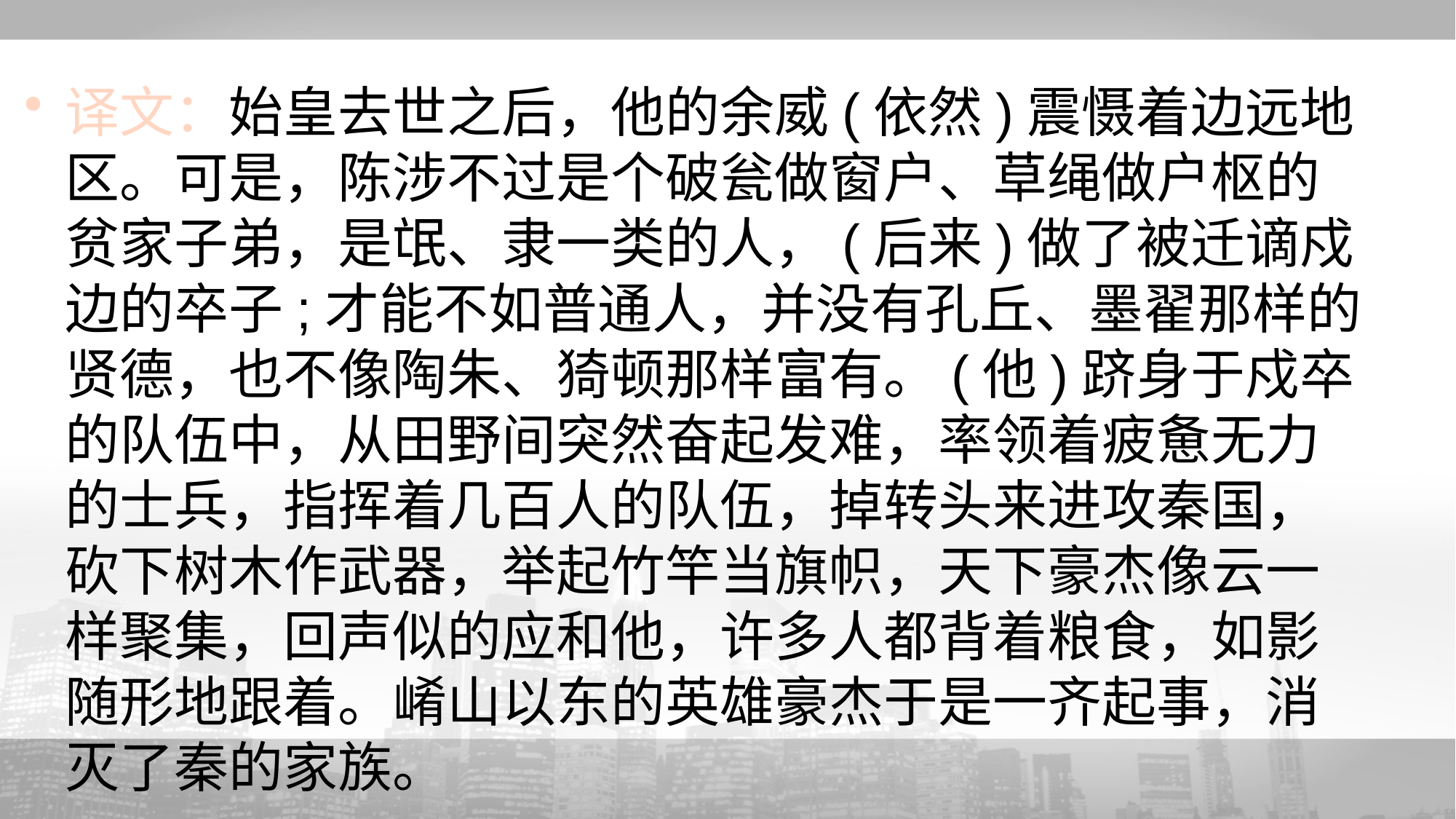

译文：始皇去世之后，他的余威(依然)震慑着边远地区。可是，陈涉不过是个破瓮做窗户、草绳做户枢的贫家子弟，是氓、隶一类的人，(后来)做了被迁谪戍边的卒子;才能不如普通人，并没有孔丘、墨翟那样的贤德，也不像陶朱、猗顿那样富有。(他)跻身于戍卒的队伍中，从田野间突然奋起发难，率领着疲惫无力的士兵，指挥着几百人的队伍，掉转头来进攻秦国，砍下树木作武器，举起竹竿当旗帜，天下豪杰像云一样聚集，回声似的应和他，许多人都背着粮食，如影随形地跟着。崤山以东的英雄豪杰于是一齐起事，消灭了秦的家族。